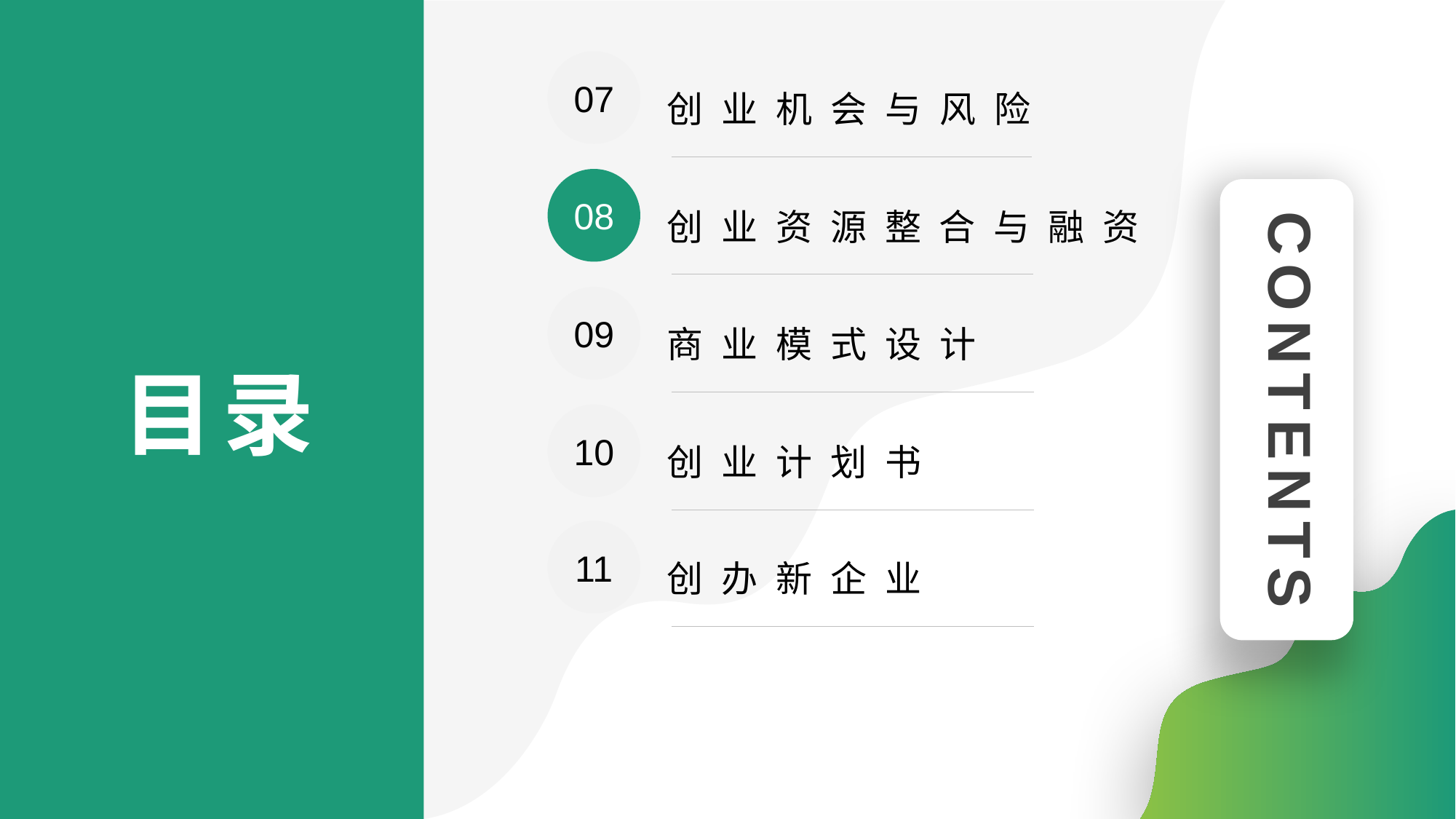

07
创业机会与风险
08
创业资源整合与融资

CONTENTS
09
商业模式设计
目录
10
创业计划书

11
创办新企业